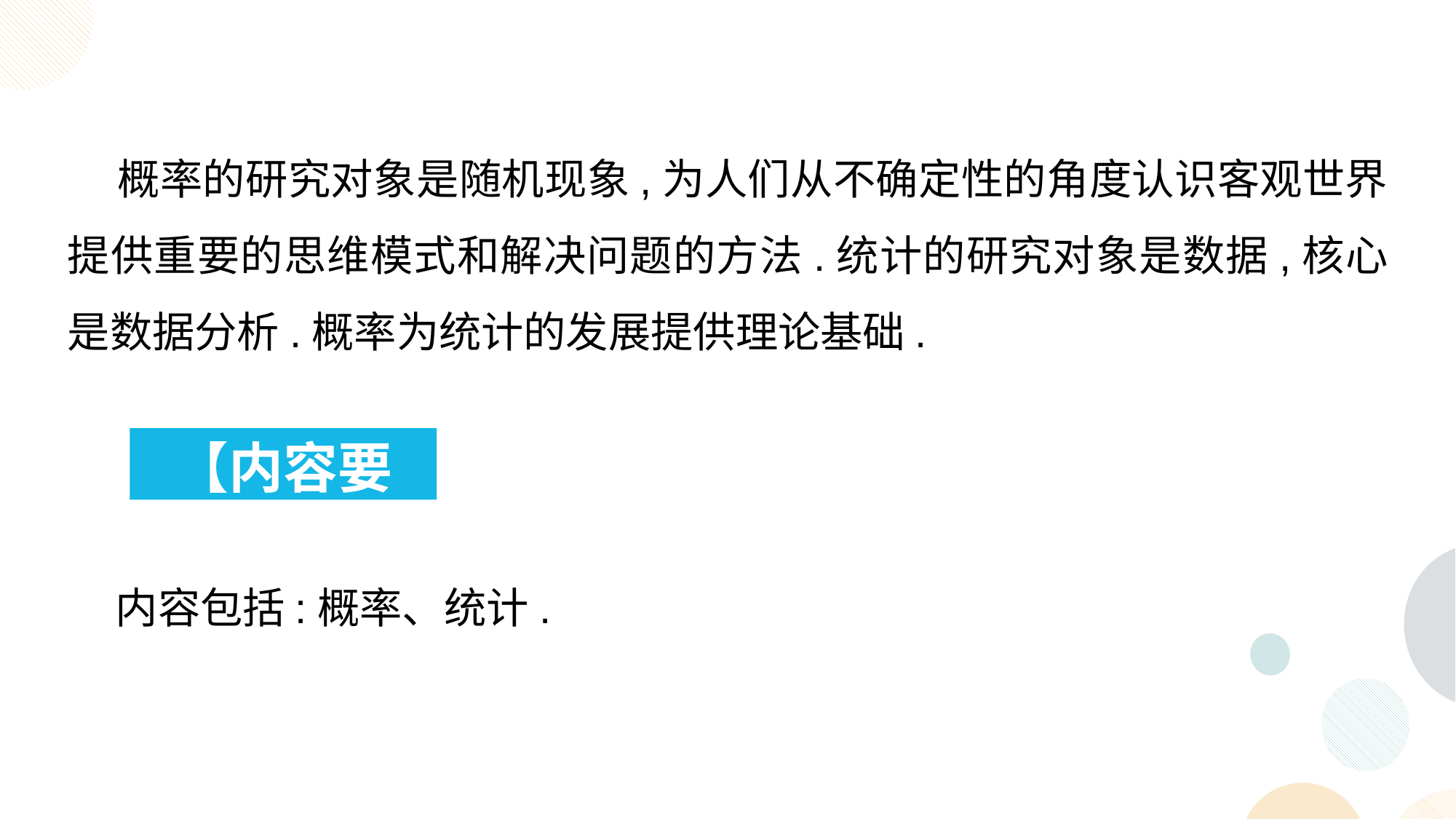

概率的研究对象是随机现象,为人们从不确定性的角度认识客观世界提供重要的思维模式和解决问题的方法.统计的研究对象是数据,核心是数据分析.概率为统计的发展提供理论基础.
【内容要求】

    内容包括:概率、统计.